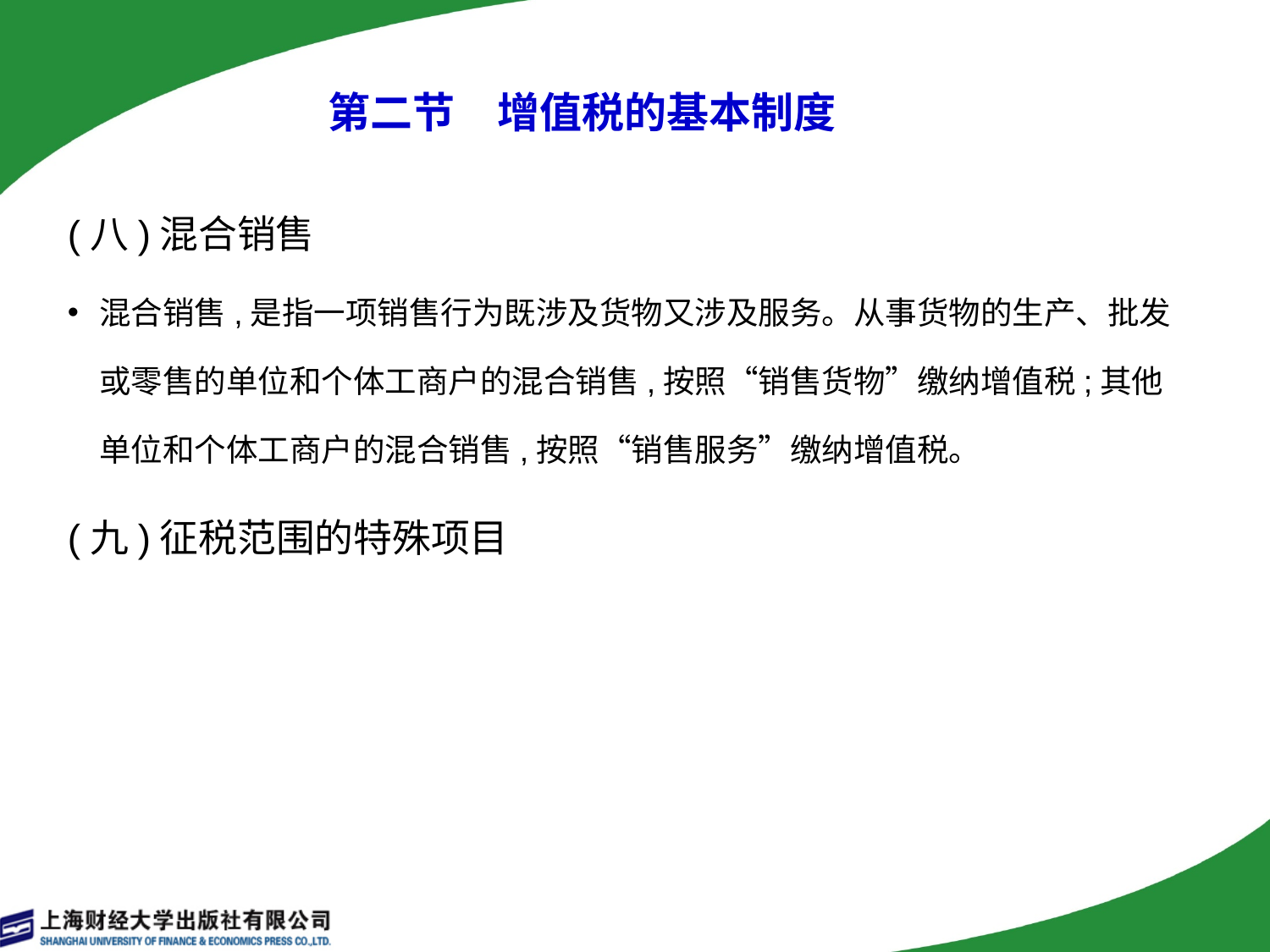

第二节　增值税的基本制度
(八)混合销售
混合销售,是指一项销售行为既涉及货物又涉及服务。从事货物的生产、批发或零售的单位和个体工商户的混合销售,按照“销售货物”缴纳增值税;其他单位和个体工商户的混合销售,按照“销售服务”缴纳增值税。
(九)征税范围的特殊项目